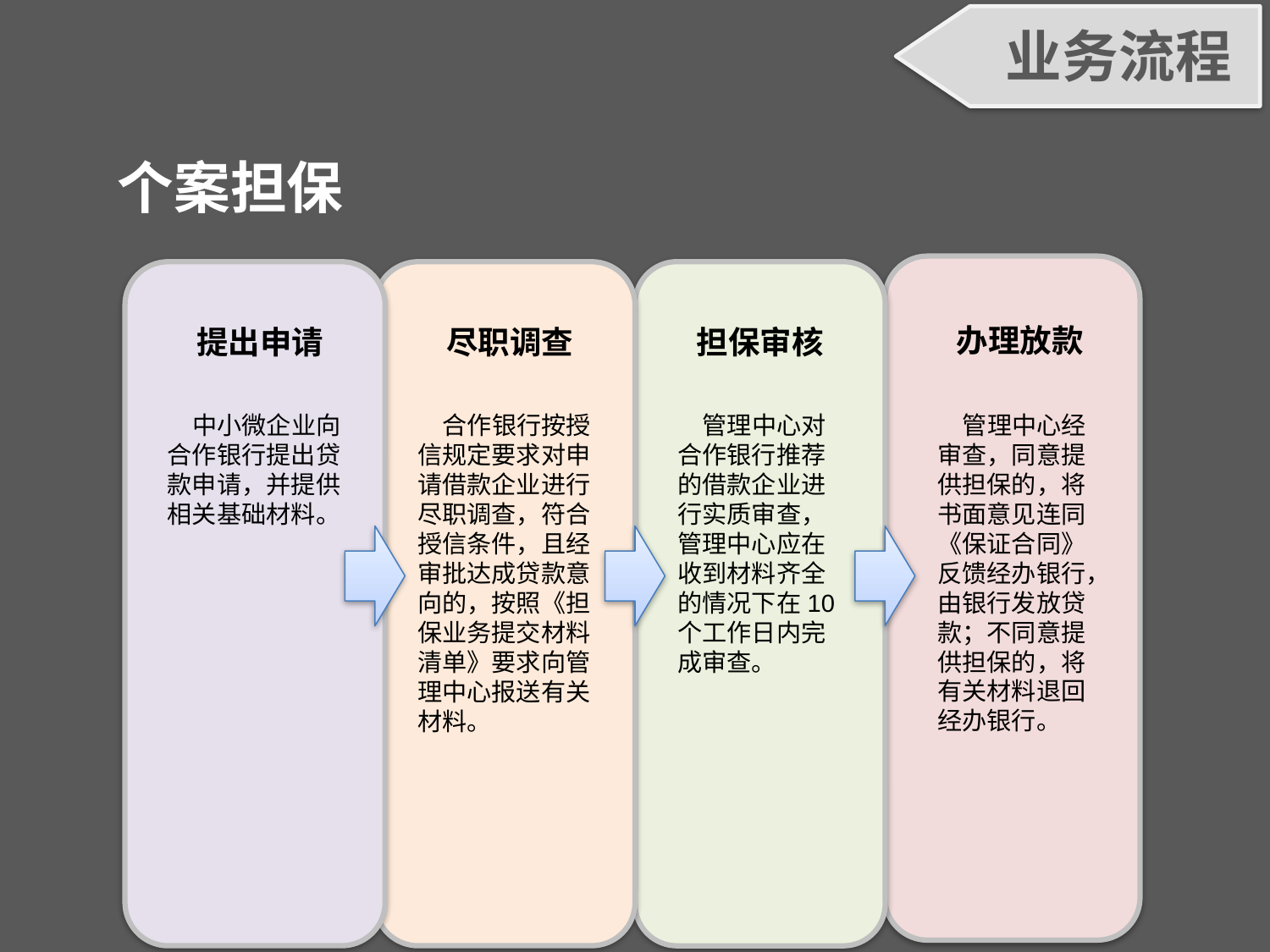

业务流程
个案担保

办理放款
管理中心经审查，同意提供担保的，将书面意见连同《保证合同》反馈经办银行，由银行发放贷款；不同意提供担保的，将有关材料退回经办银行。

担保审核
管理中心对合作银行推荐的借款企业进行实质审查，管理中心应在收到材料齐全的情况下在10个工作日内完成审查。

提出申请
中小微企业向合作银行提出贷款申请，并提供相关基础材料。

尽职调查
合作银行按授信规定要求对申请借款企业进行尽职调查，符合授信条件，且经审批达成贷款意向的，按照《担保业务提交材料清单》要求向管理中心报送有关材料。